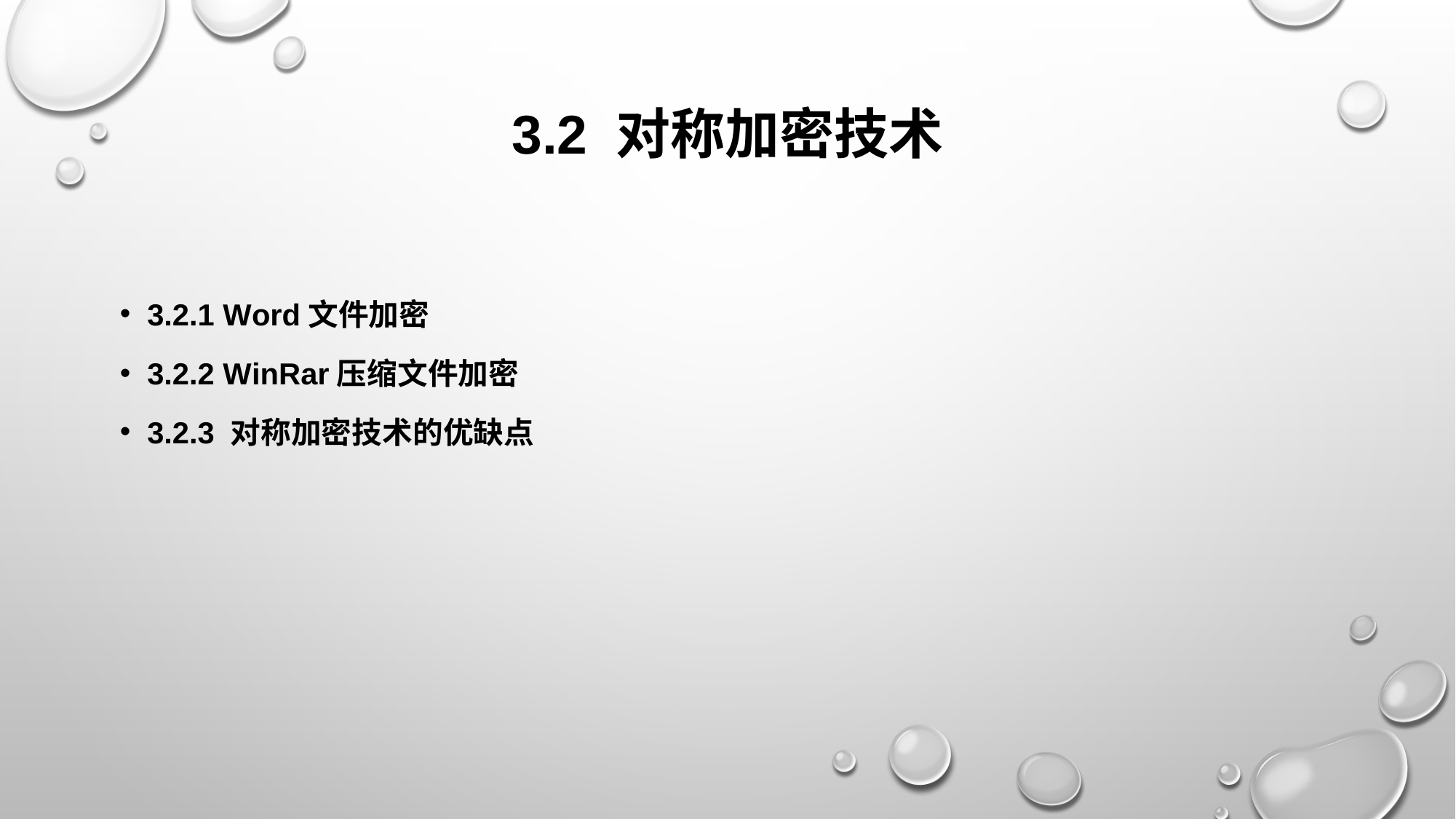

# 3.2 对称加密技术
3.2.1 Word文件加密
3.2.2 WinRar压缩文件加密
3.2.3 对称加密技术的优缺点